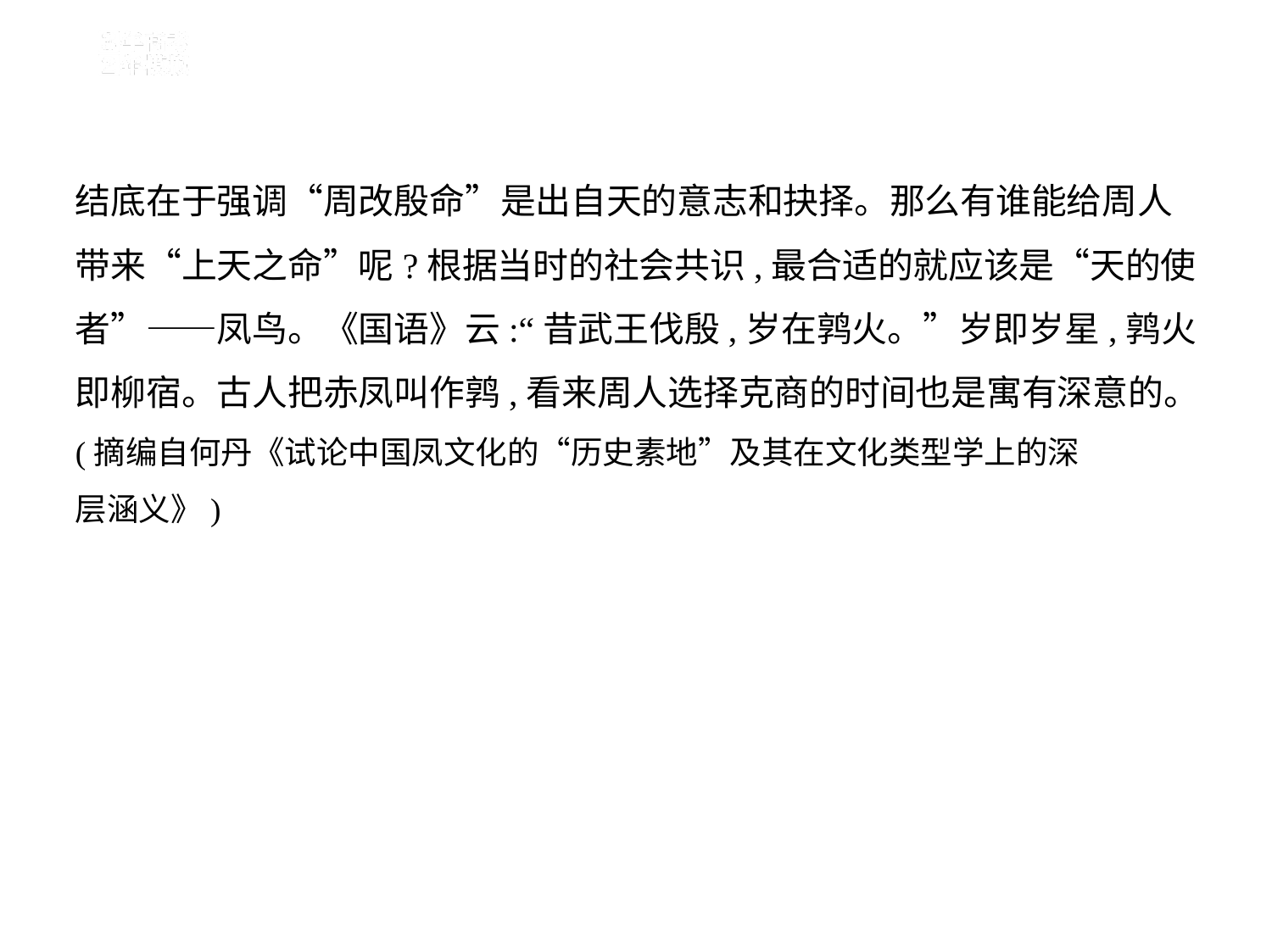

结底在于强调“周改殷命”是出自天的意志和抉择。那么有谁能给周人
带来“上天之命”呢?根据当时的社会共识,最合适的就应该是“天的使
者”——凤鸟。《国语》云:“昔武王伐殷,岁在鹑火。”岁即岁星,鹑火
即柳宿。古人把赤凤叫作鹑,看来周人选择克商的时间也是寓有深意的。
(摘编自何丹《试论中国凤文化的“历史素地”及其在文化类型学上的深
层涵义》)